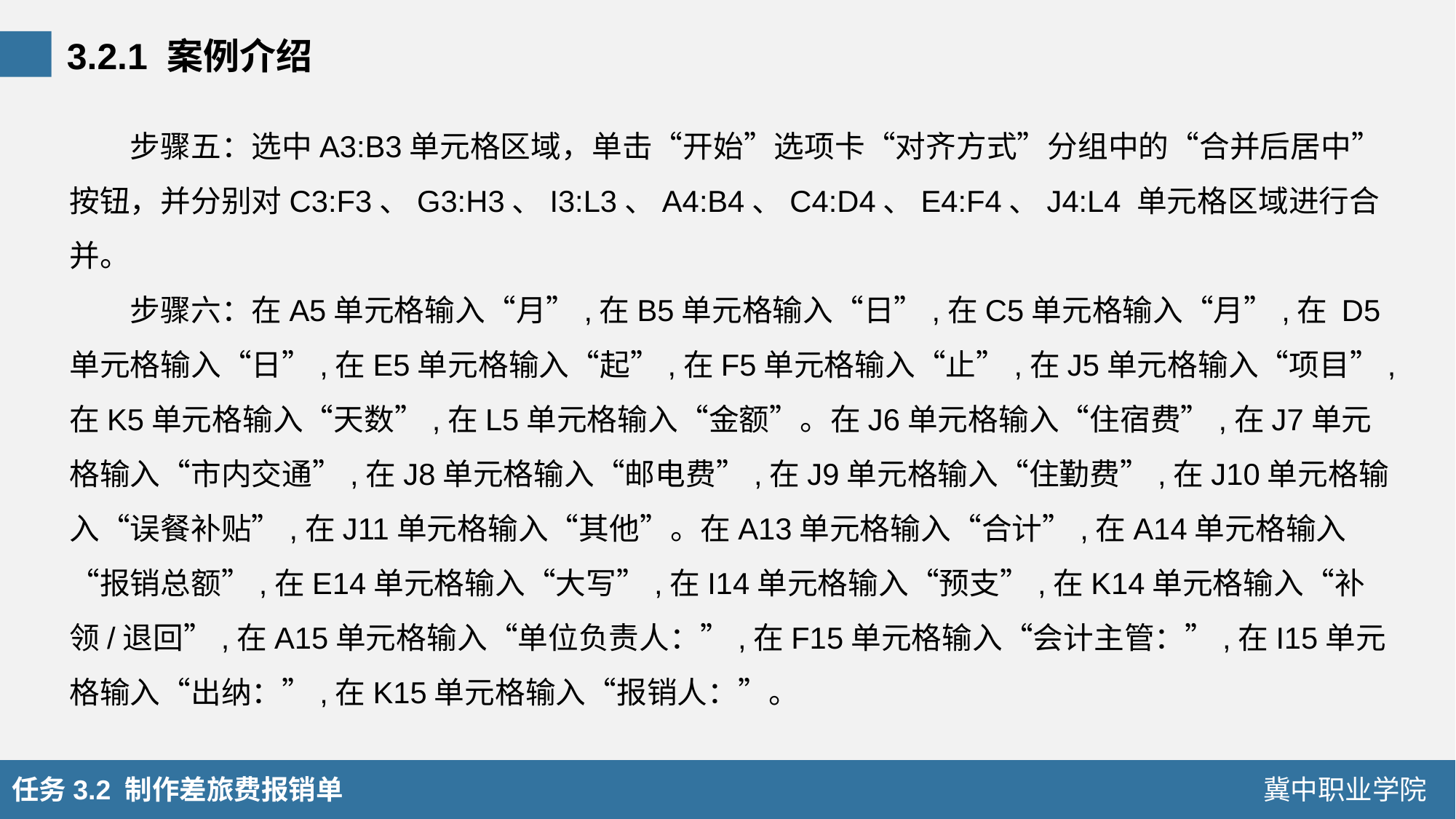

3.2.1 案例介绍
步骤五：选中A3:B3单元格区域，单击“开始”选项卡“对齐方式”分组中的“合并后居中”按钮，并分别对C3:F3、G3:H3、I3:L3、A4:B4、C4:D4、E4:F4、J4:L4 单元格区域进行合并。
步骤六：在A5单元格输入“月”,在B5单元格输入“日”,在C5单元格输入“月”,在 D5单元格输入“日”,在E5单元格输入“起”,在F5单元格输入“止”,在J5单元格输入“项目”,在K5单元格输入“天数”,在L5单元格输入“金额”。在J6单元格输入“住宿费”,在J7单元格输入“市内交通”,在J8单元格输入“邮电费”,在J9单元格输入“住勤费”,在J10单元格输入“误餐补贴”,在J11单元格输入“其他”。在A13单元格输入“合计”,在A14单元格输入“报销总额”,在E14单元格输入“大写”,在I14单元格输入“预支”,在K14单元格输入“补领/退回”,在A15单元格输入“单位负责人：”,在F15单元格输入“会计主管：”,在I15单元格输入“出纳：”,在K15单元格输入“报销人：”。

任务3.2 制作差旅费报销单
冀中职业学院